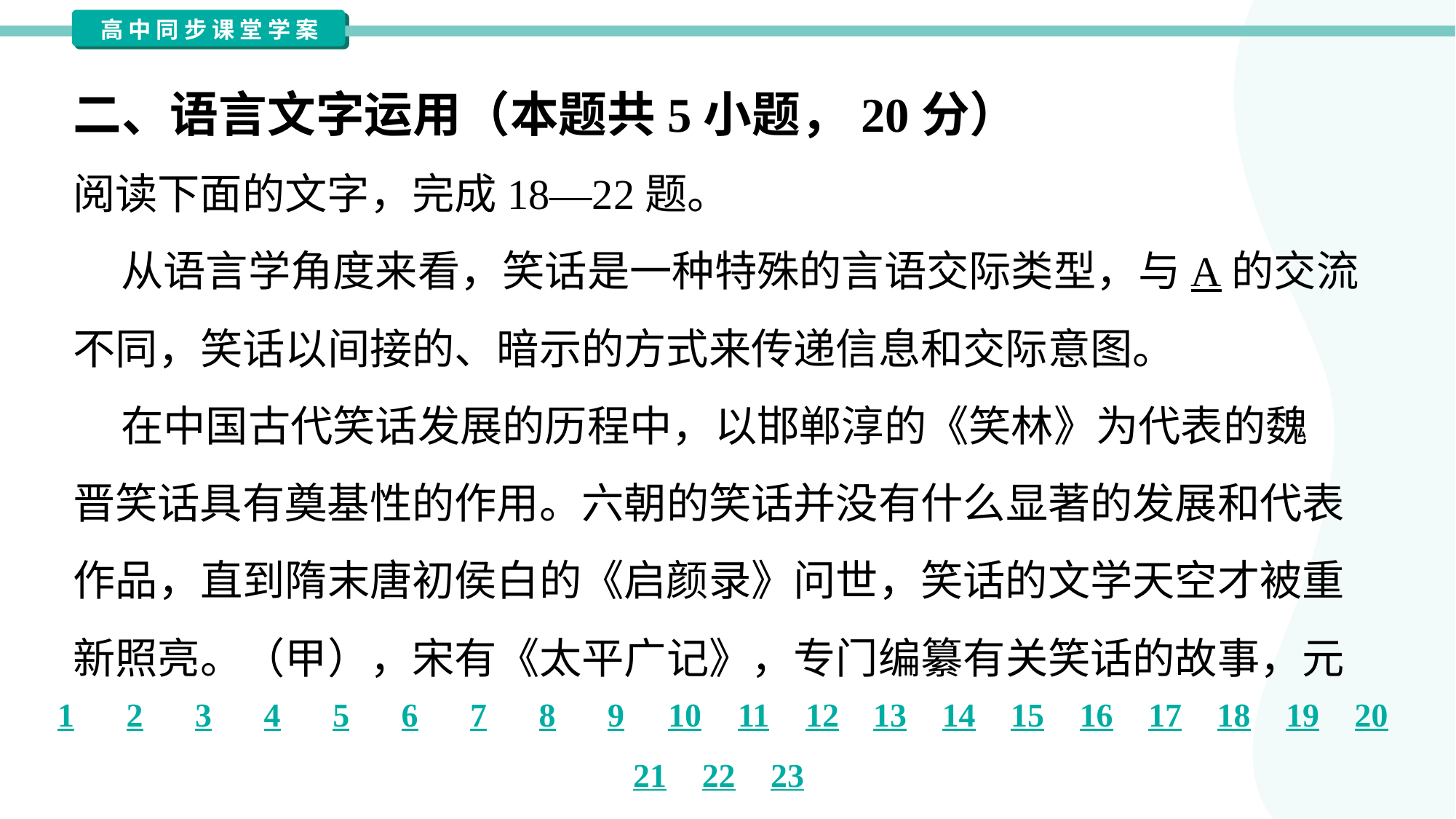

二、语言文字运用（本题共5小题，20分）
阅读下面的文字，完成18—22题。
    从语言学角度来看，笑话是一种特殊的言语交际类型，与A的交流
不同，笑话以间接的、暗示的方式来传递信息和交际意图。
    在中国古代笑话发展的历程中，以邯郸淳的《笑林》为代表的魏
晋笑话具有奠基性的作用。六朝的笑话并没有什么显著的发展和代表
作品，直到隋末唐初侯白的《启颜录》问世，笑话的文学天空才被重
新照亮。（甲），宋有《太平广记》，专门编纂有关笑话的故事，元